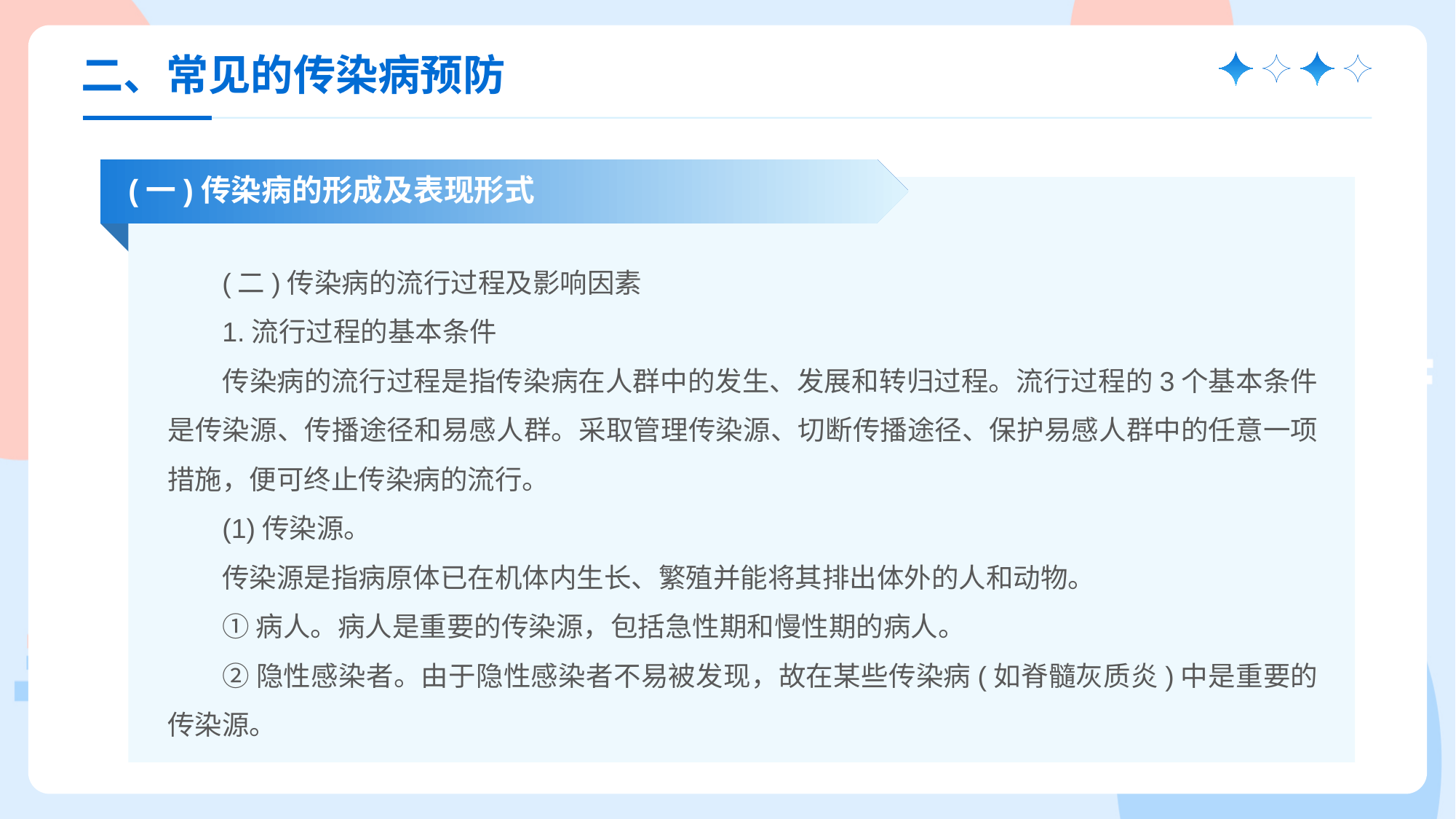

二、常见的传染病预防
(一)传染病的形成及表现形式

(二)传染病的流行过程及影响因素
1.流行过程的基本条件
传染病的流行过程是指传染病在人群中的发生、发展和转归过程。流行过程的3个基本条件是传染源、传播途径和易感人群。采取管理传染源、切断传播途径、保护易感人群中的任意一项措施，便可终止传染病的流行。
(1)传染源。
传染源是指病原体已在机体内生长、繁殖并能将其排出体外的人和动物。
①病人。病人是重要的传染源，包括急性期和慢性期的病人。
②隐性感染者。由于隐性感染者不易被发现，故在某些传染病(如脊髓灰质炎)中是重要的传染源。